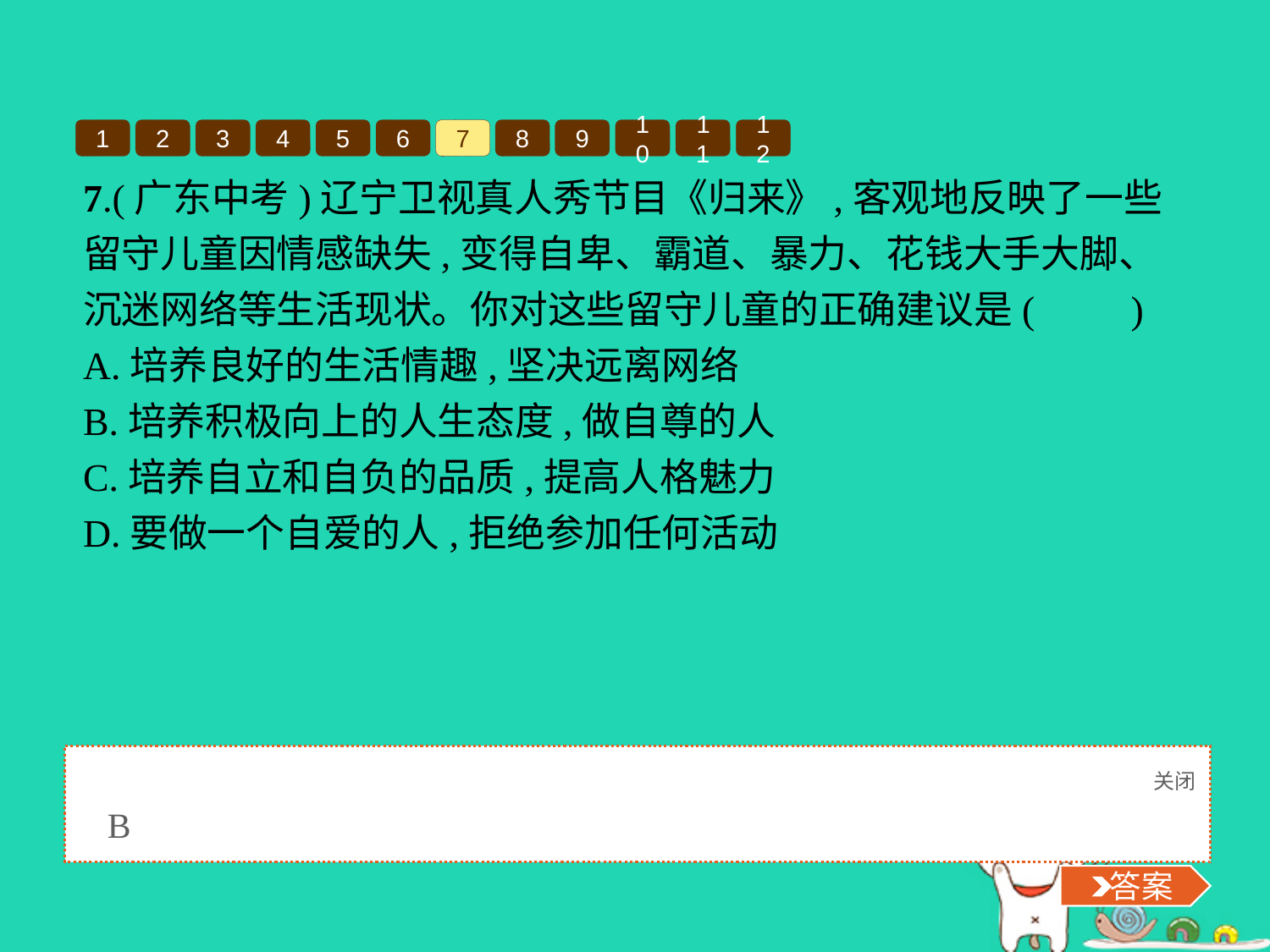

1
2
3
4
5
6
7
8
9
10
11
12
7.(广东中考)辽宁卫视真人秀节目《归来》,客观地反映了一些留守儿童因情感缺失,变得自卑、霸道、暴力、花钱大手大脚、沉迷网络等生活现状。你对这些留守儿童的正确建议是(　　)
A.培养良好的生活情趣,坚决远离网络
B.培养积极向上的人生态度,做自尊的人
C.培养自立和自负的品质,提高人格魅力
D.要做一个自爱的人,拒绝参加任何活动

关闭
  答案

B
  答案